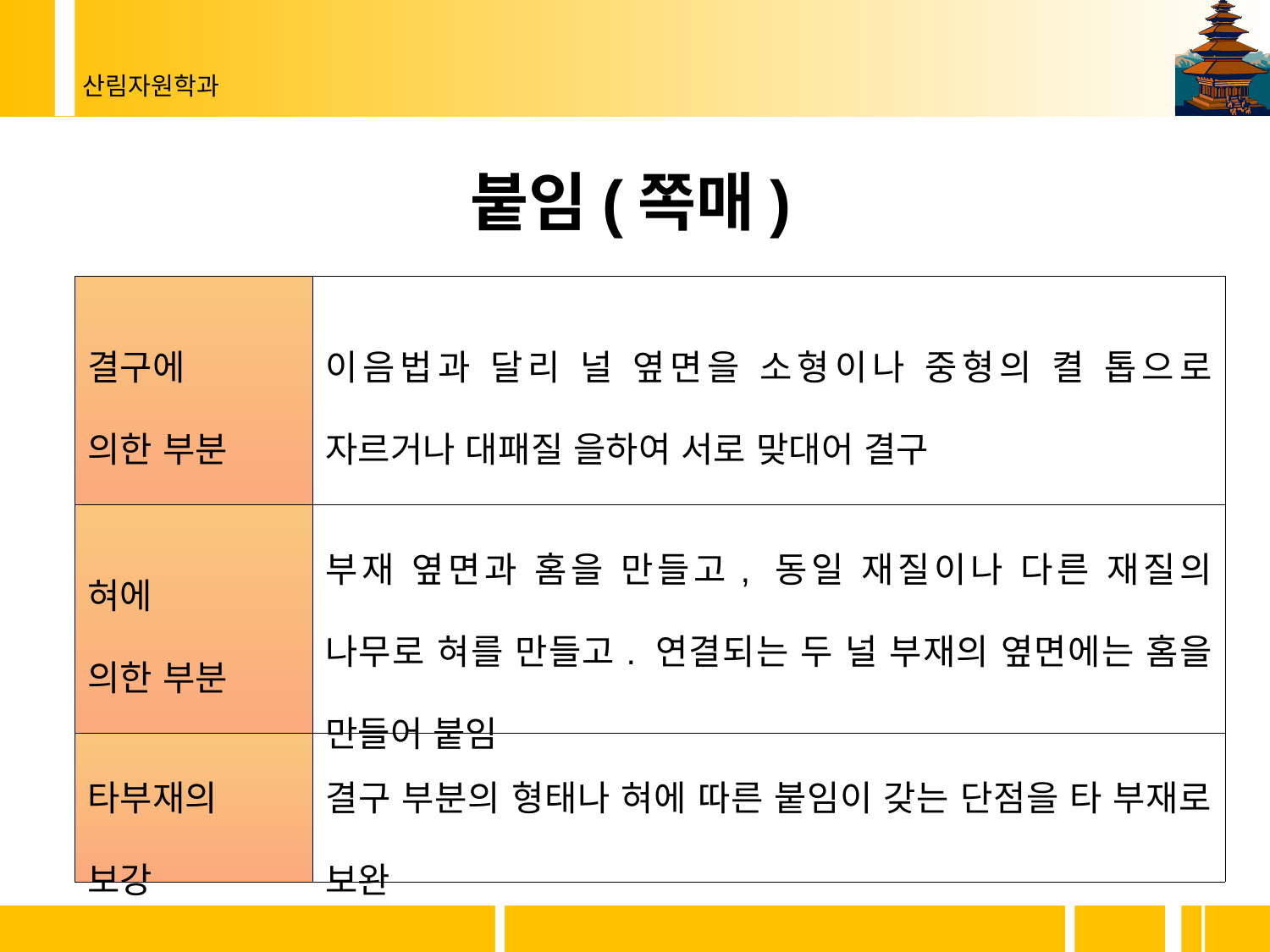

붙임(쪽매)
| 결구에 의한 부분 | 이음법과 달리 널 옆면을 소형이나 중형의 켤 톱으로 자르거나 대패질 을하여 서로 맞대어 결구 |
| --- | --- |
| 혀에 의한 부분 | 부재 옆면과 홈을 만들고, 동일 재질이나 다른 재질의 나무로 혀를 만들고. 연결되는 두 널 부재의 옆면에는 홈을 만들어 붙임 |
| 타부재의 보강 | 결구 부분의 형태나 혀에 따른 붙임이 갖는 단점을 타 부재로 보완 |
19